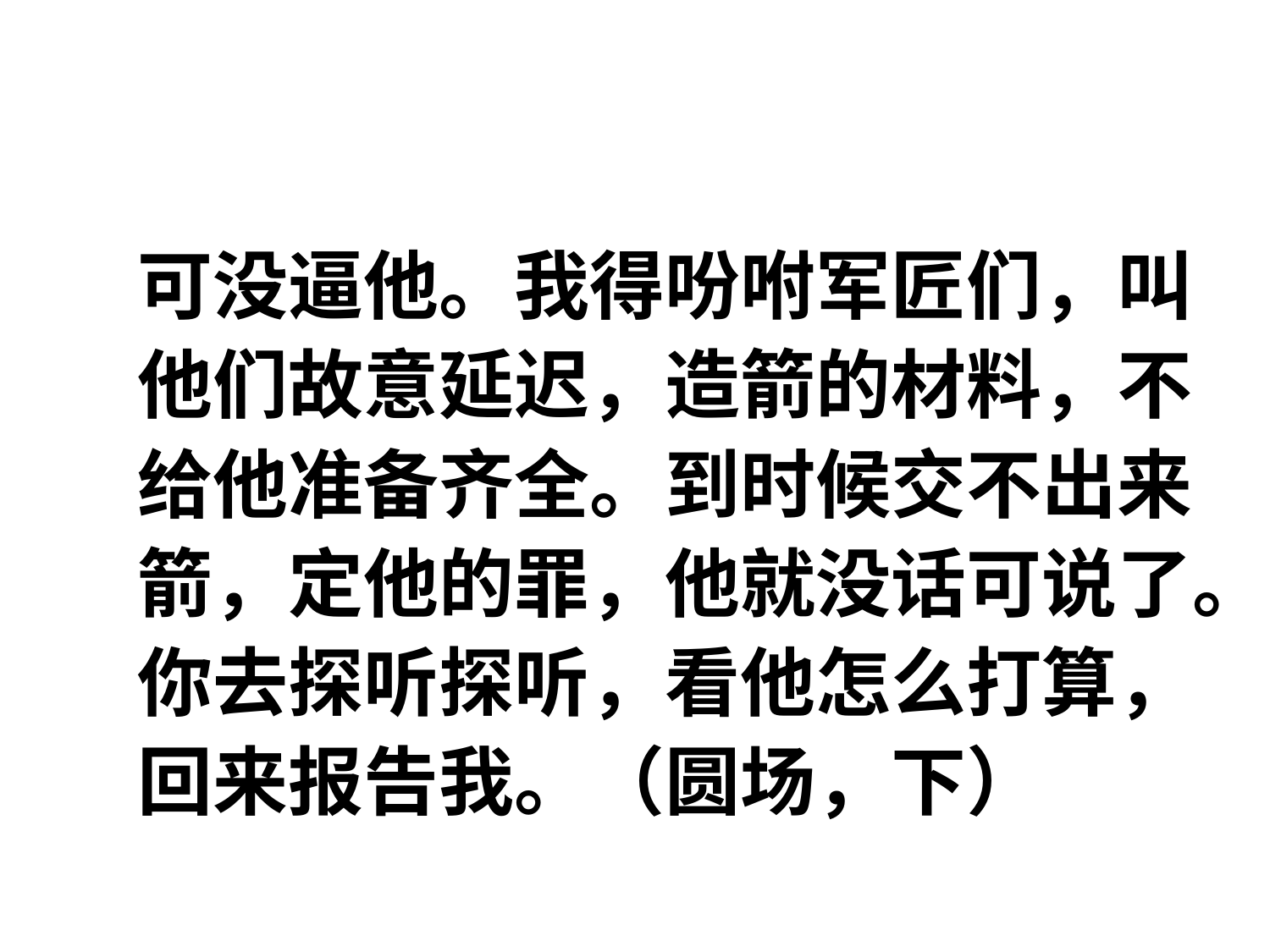

可没逼他。我得吩咐军匠们，叫他们故意延迟，造箭的材料，不给他准备齐全。到时候交不出来箭，定他的罪，他就没话可说了。你去探听探听，看他怎么打算，回来报告我。（圆场，下）